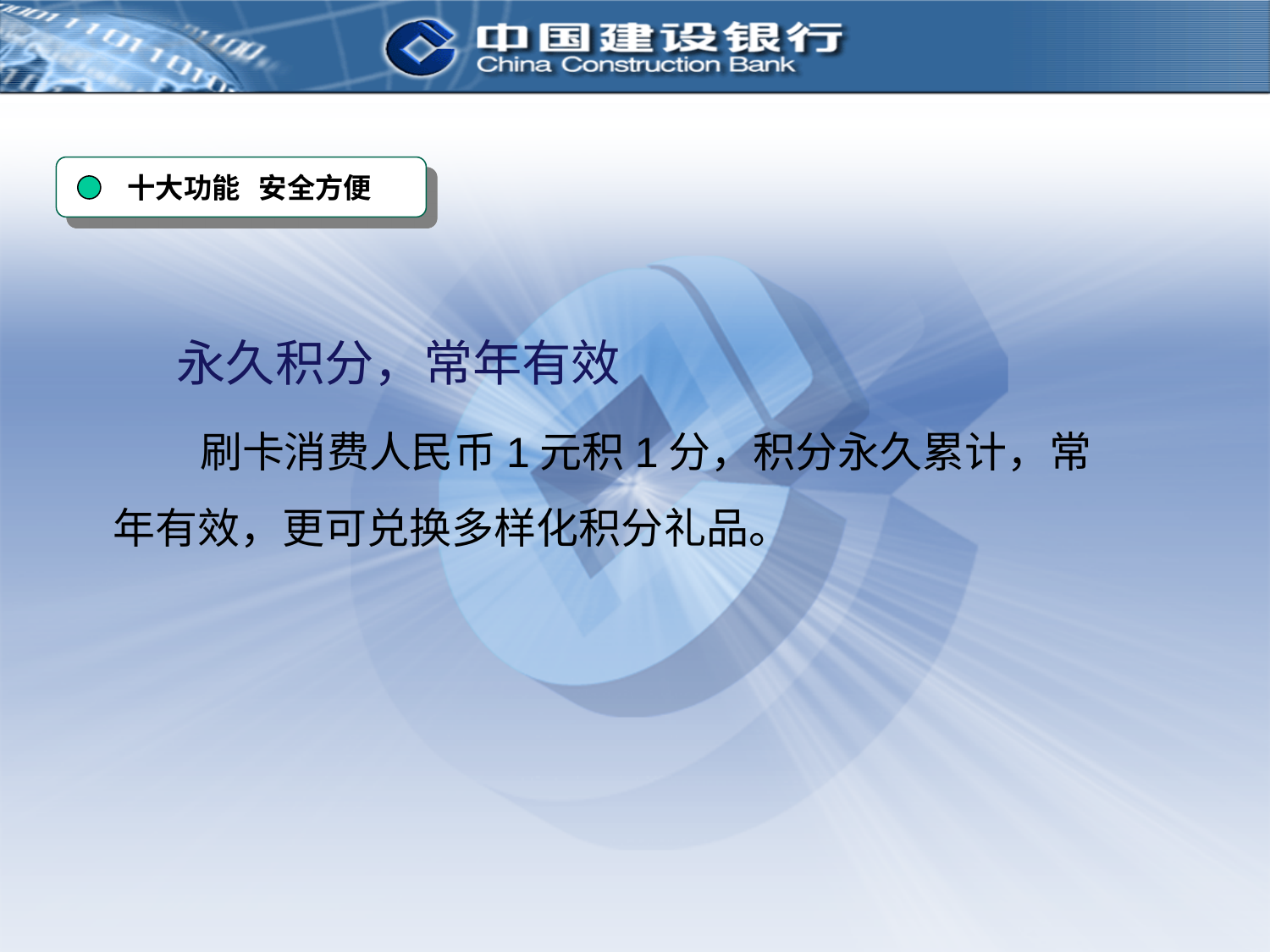

十大功能   安全方便

永久积分，常年有效
刷卡消费人民币1元积1分，积分永久累计，常年有效，更可兑换多样化积分礼品。